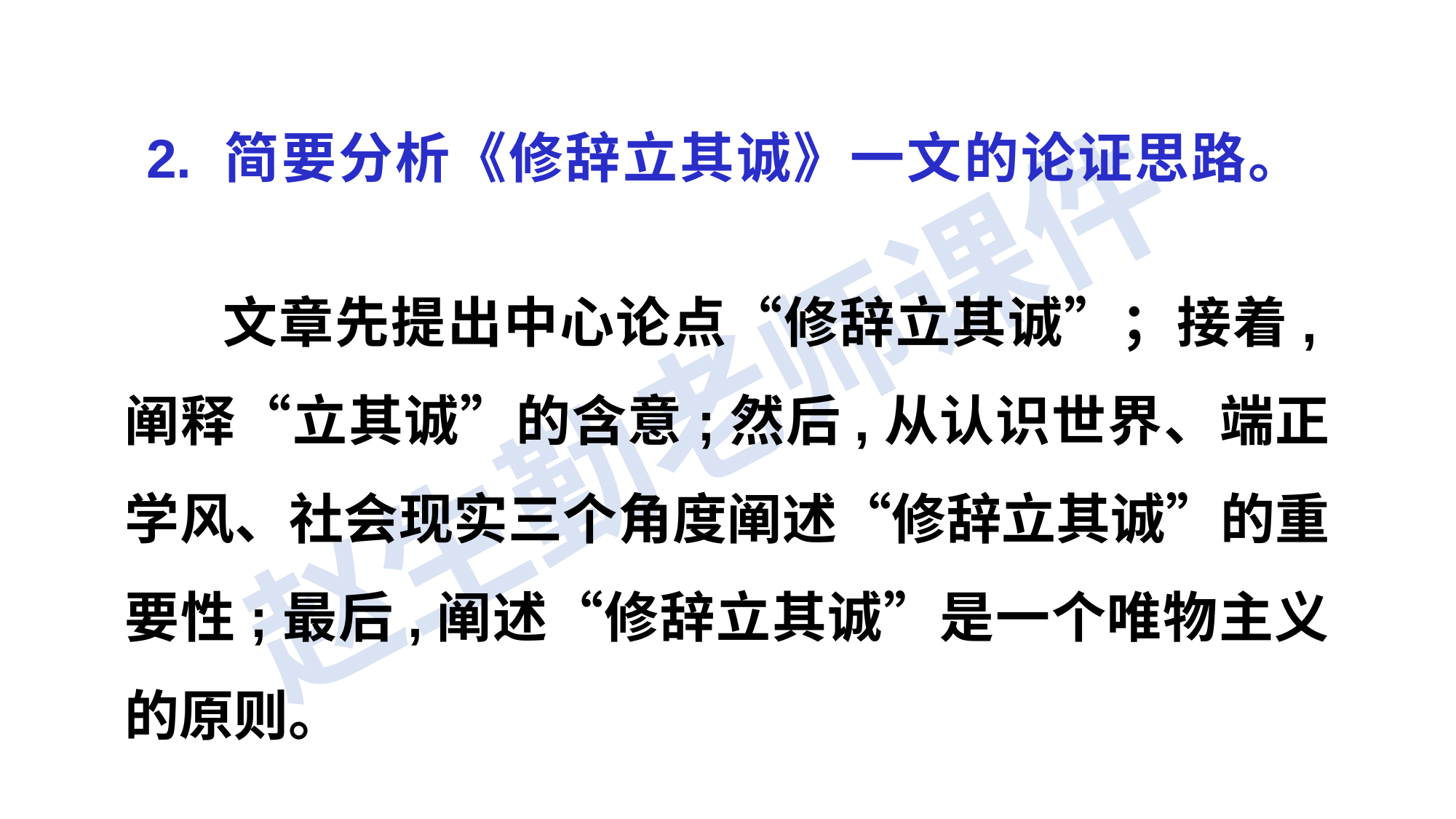

2. 简要分析《修辞立其诚》一文的论证思路。
      文章先提出中心论点“修辞立其诚”；接着,阐释“立其诚”的含意;然后,从认识世界、端正学风、社会现实三个角度阐述“修辞立其诚”的重要性;最后,阐述“修辞立其诚”是一个唯物主义的原则。